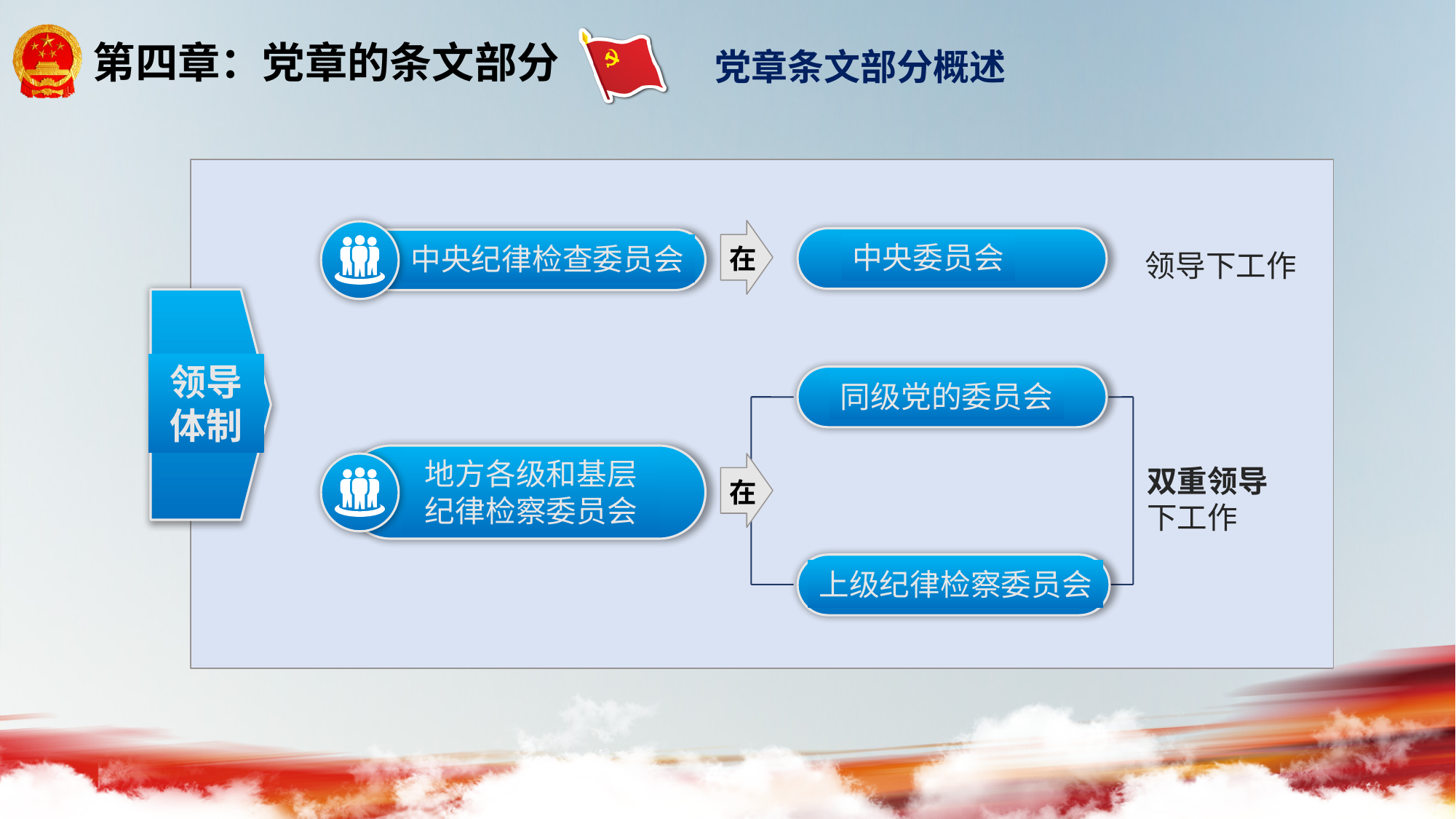

党章条文部分概述

在

中央纪律检查委员会

中央委员会
领导下工作

领导体制

同级党的委员会

地方各级和基层纪律检察委员会

在
双重领导下工作

上级纪律检察委员会